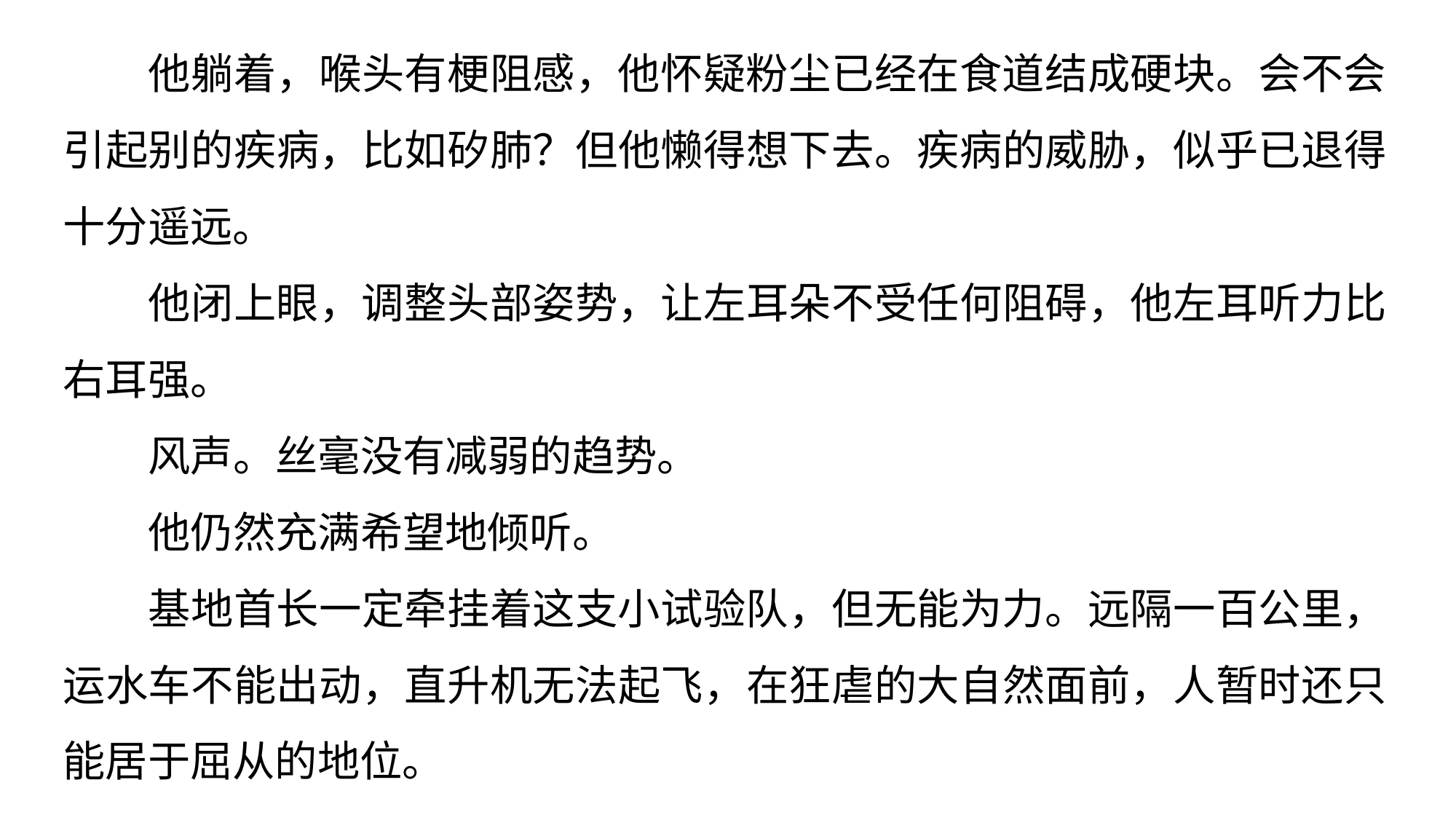

他躺着，喉头有梗阻感，他怀疑粉尘已经在食道结成硬块。会不会引起别的疾病，比如矽肺？但他懒得想下去。疾病的威胁，似乎已退得十分遥远。
他闭上眼，调整头部姿势，让左耳朵不受任何阻碍，他左耳听力比右耳强。
风声。丝毫没有减弱的趋势。
他仍然充满希望地倾听。
基地首长一定牵挂着这支小试验队，但无能为力。远隔一百公里，运水车不能出动，直升机无法起飞，在狂虐的大自然面前，人暂时还只能居于屈从的地位。